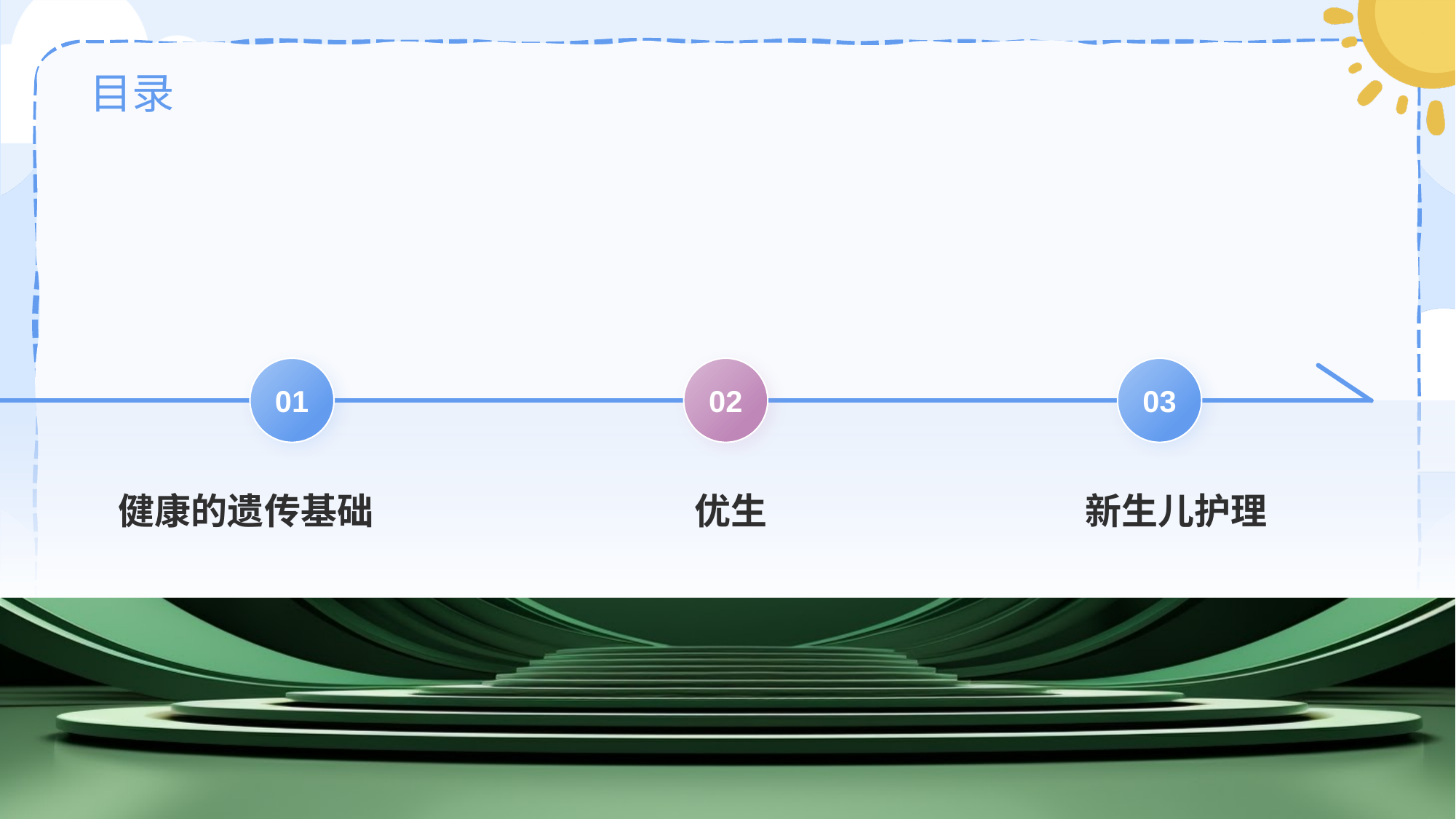

# 目录

01
健康的遗传基础
02
优生
03
新生儿护理